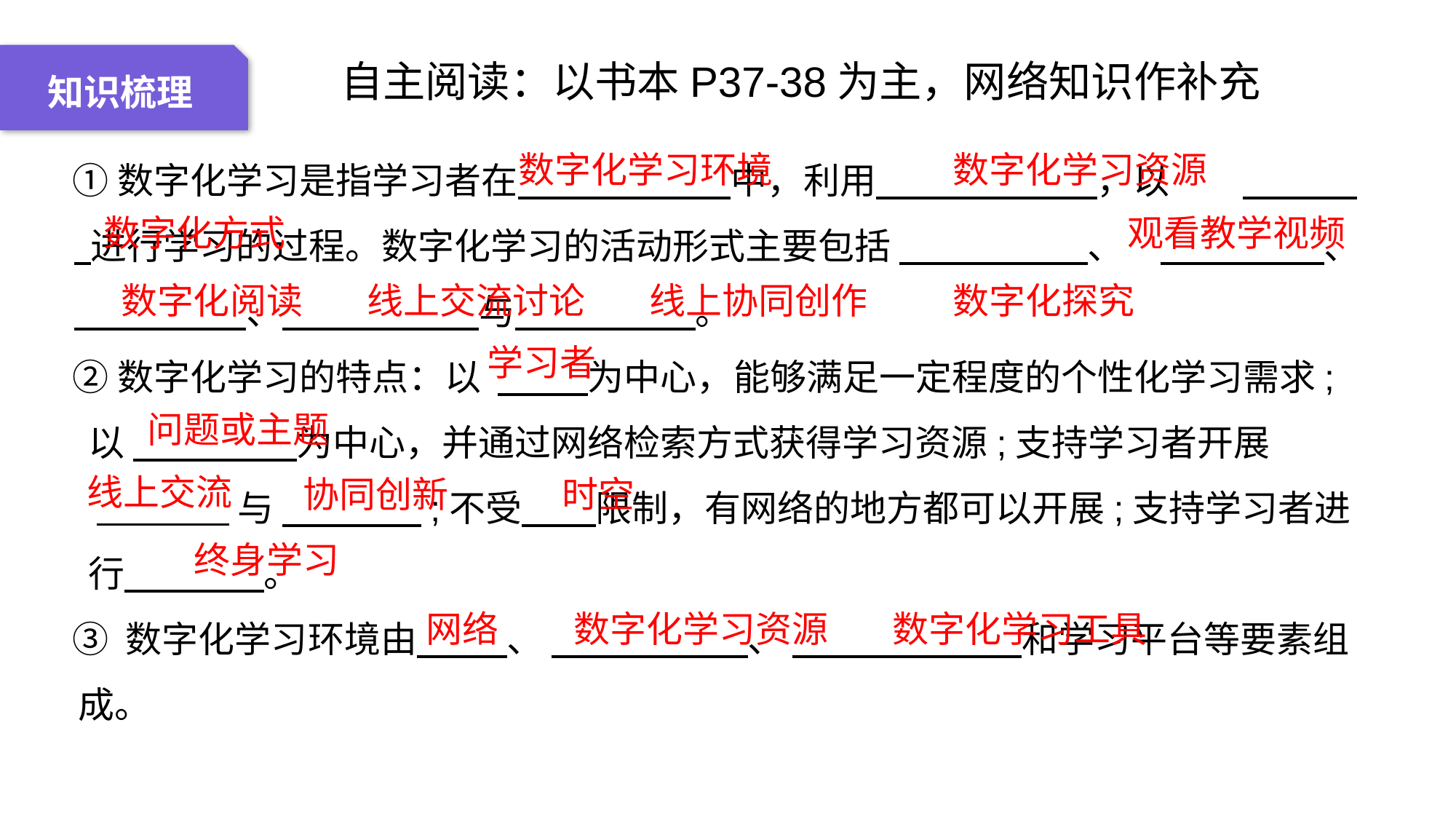

04 名词解释
01 准备过程
02 整体结构
03 重点说明
知识梳理
自主阅读：以书本P37-38为主，网络知识作补充
①数字化学习是指学习者在                          中，利用                           ，以白色                 进行学习的过程。数字化学习的活动形式主要包括                        、数                    、                      、                        与                      。
②数字化学习的特点：以             为中心，能够满足一定程度的个性化学习需求;以                     为中心，并通过网络检索方式获得学习资源;支持学习者开展
A             与                  ;不受         限制，有网络的地方都可以开展;支持学习者进行                 。
③ 数字化学习环境由           、                         、                             和学习平台等要素组成。
数字化学习环境
数字化学习资源
数字化方式
观看教学视频
数字化阅读
线上交流讨论
线上协同创作
数字化探究
学习者
问题或主题
线上交流
协同创新
时空
终身学习
网络
数字化学习资源
数字化学习工具